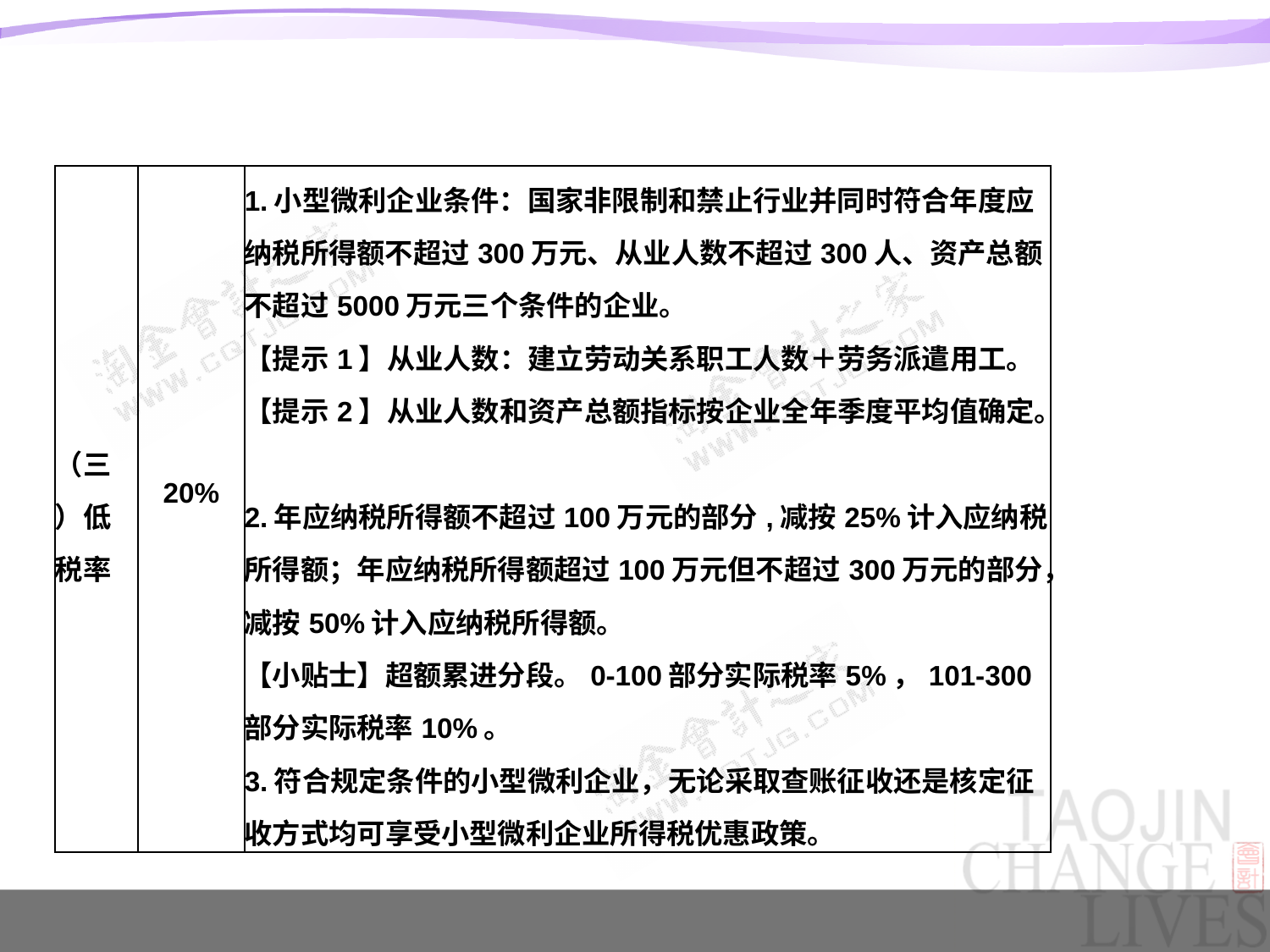

#
| （三）低税率 | 20% | 1.小型微利企业条件：国家非限制和禁止行业并同时符合年度应纳税所得额不超过300万元、从业人数不超过300人、资产总额不超过5000万元三个条件的企业。 【提示1】从业人数：建立劳动关系职工人数＋劳务派遣用工。 【提示2】从业人数和资产总额指标按企业全年季度平均值确定。 2.年应纳税所得额不超过100万元的部分,减按25%计入应纳税所得额；年应纳税所得额超过100万元但不超过300万元的部分，减按50%计入应纳税所得额。 【小贴士】超额累进分段。0-100部分实际税率5%，101-300部分实际税率10%。 3.符合规定条件的小型微利企业，无论采取查账征收还是核定征收方式均可享受小型微利企业所得税优惠政策。 |
| --- | --- | --- |